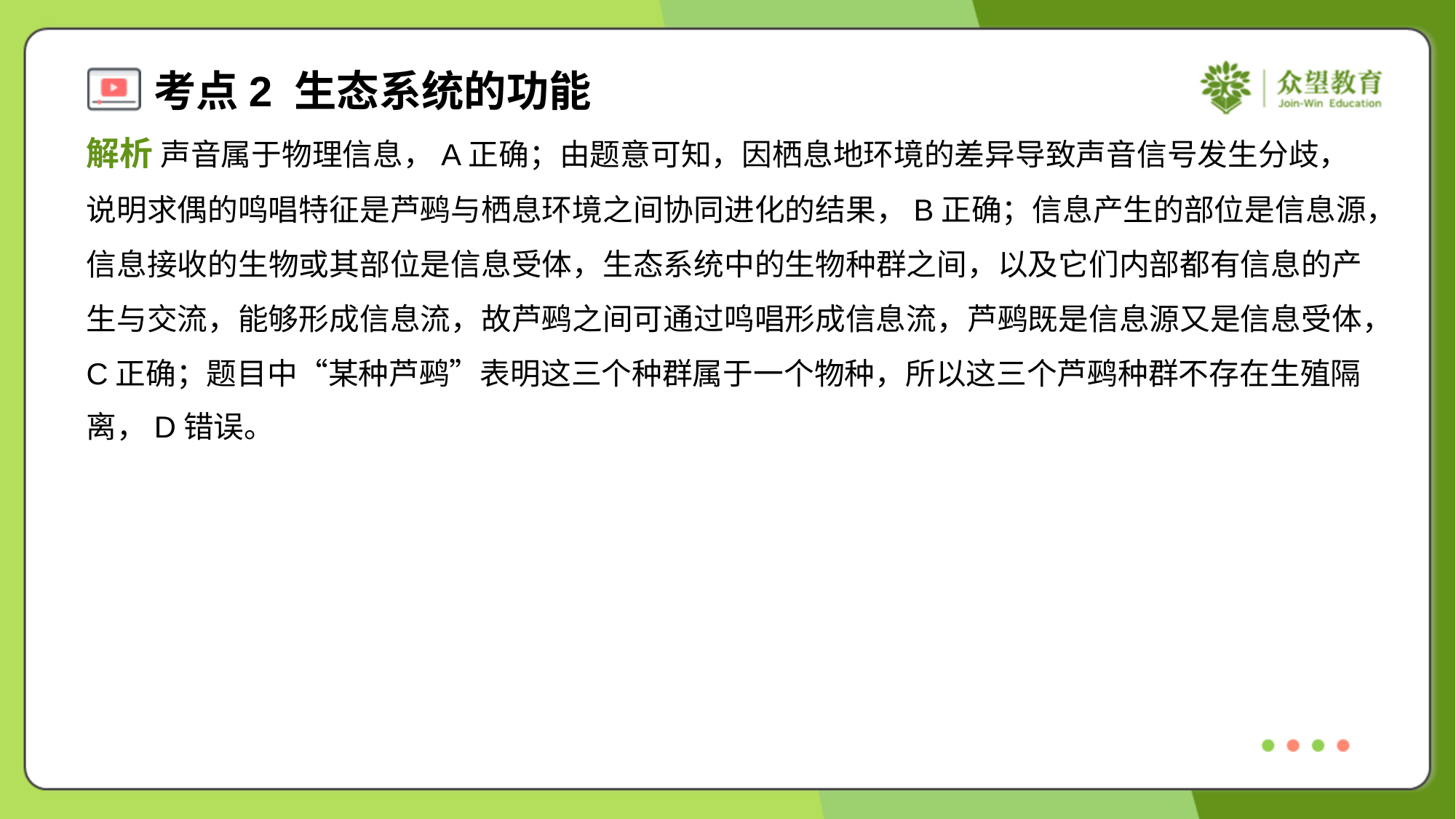

解析 声音属于物理信息，A正确；由题意可知，因栖息地环境的差异导致声音信号发生分歧，
说明求偶的鸣唱特征是芦鹀与栖息环境之间协同进化的结果，B正确；信息产生的部位是信息源，
信息接收的生物或其部位是信息受体，生态系统中的生物种群之间，以及它们内部都有信息的产
生与交流，能够形成信息流，故芦鹀之间可通过鸣唱形成信息流，芦鹀既是信息源又是信息受体，
C正确；题目中“某种芦鹀”表明这三个种群属于一个物种，所以这三个芦鹀种群不存在生殖隔
离，D错误。